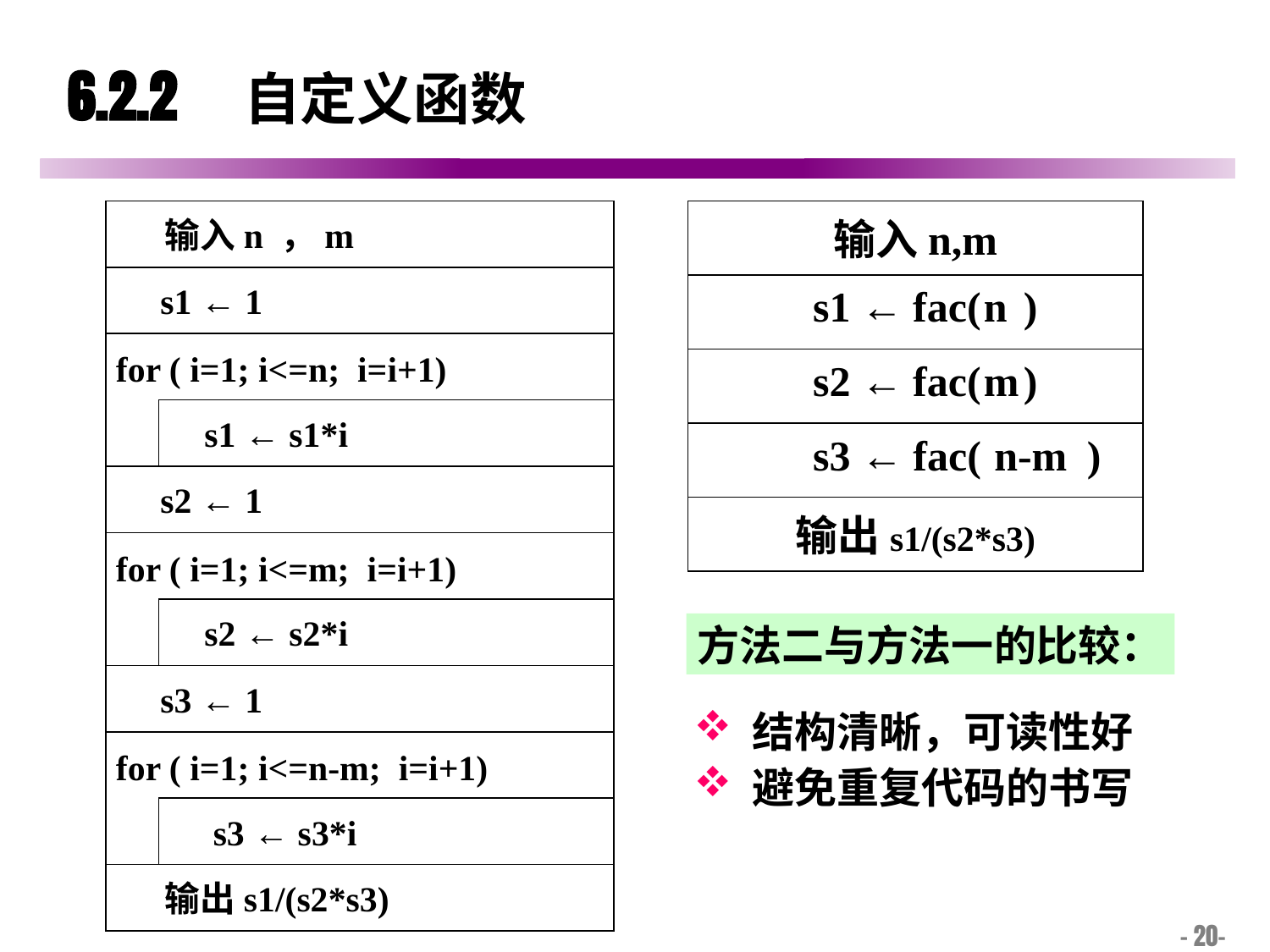

# 6.2.2    自定义函数

     输入n ，m
     s1 ← 1
for ( i=1; i<=n;  i=i+1)
    s1 ← s1*i
     s2 ← 1
for ( i=1; i<=m;  i=i+1)
    s2 ← s2*i
     s3 ← 1
for ( i=1; i<=n-m;  i=i+1)
     s3 ← s3*i
     输出s1/(s2*s3)

输入n,m

s1
←
fac(    )
n

s2
←
fac(    )
m

s3
←
fac(          )
n-m
输出s1/(s2*s3)
方法二与方法一的比较：
 结构清晰，可读性好
 避免重复代码的书写
 - 20-